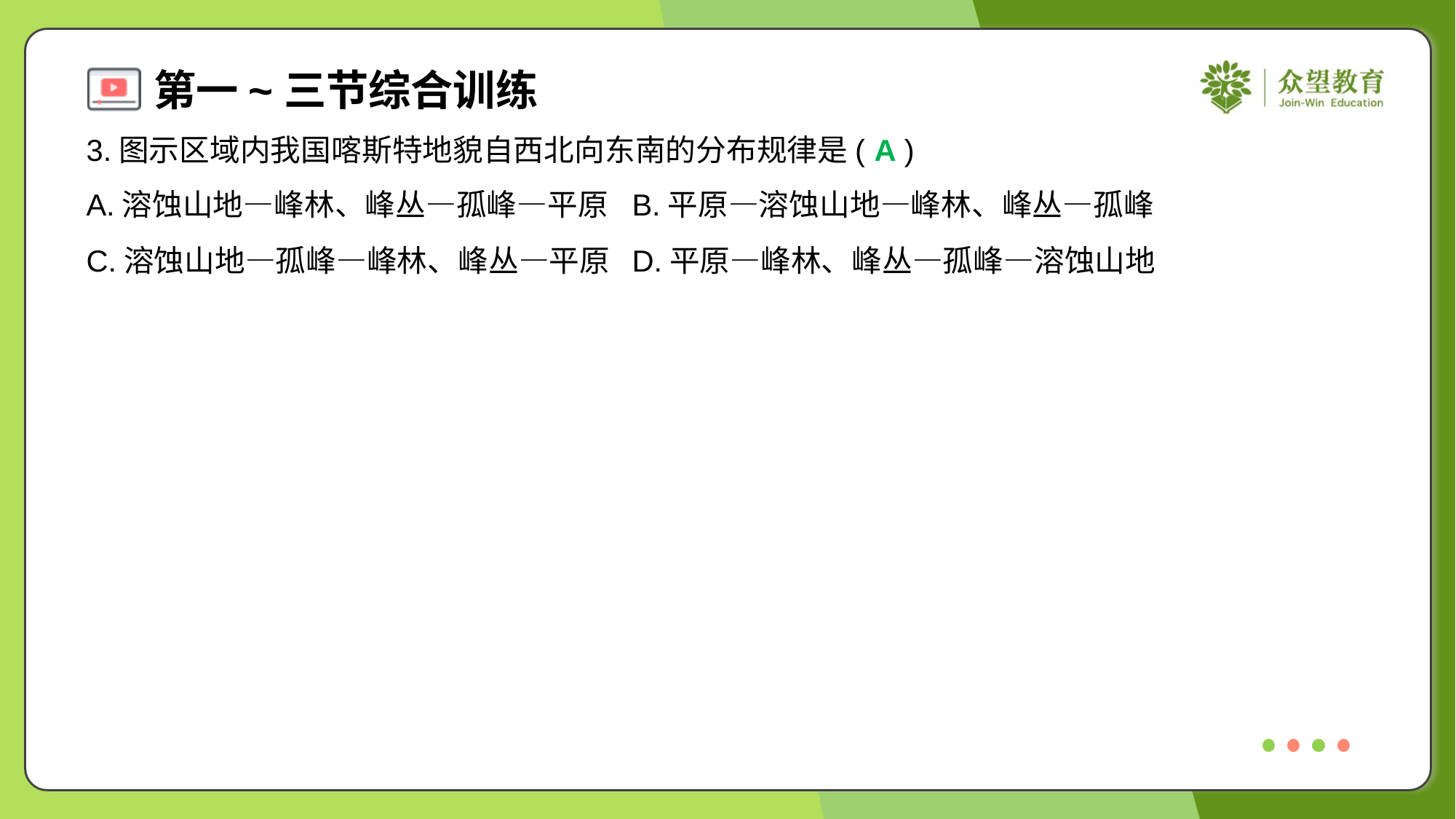

3.图示区域内我国喀斯特地貌自西北向东南的分布规律是(     )
A
A.溶蚀山地—峰林、峰丛—孤峰—平原	B.平原—溶蚀山地—峰林、峰丛—孤峰
C.溶蚀山地—孤峰—峰林、峰丛—平原	D.平原—峰林、峰丛—孤峰—溶蚀山地